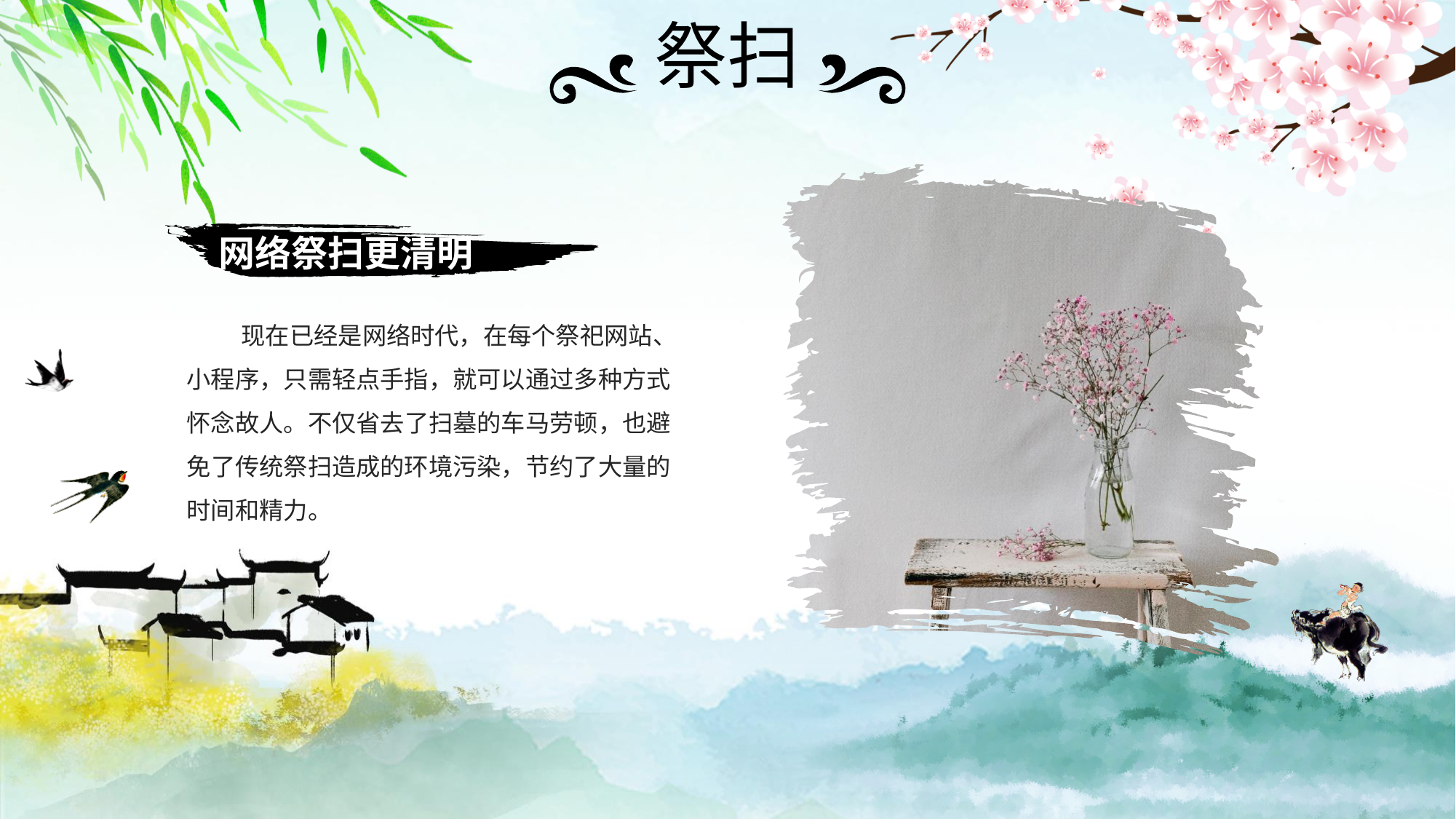

祭扫

网络祭扫更清明
现在已经是网络时代，在每个祭祀网站、小程序，只需轻点手指，就可以通过多种方式怀念故人。不仅省去了扫墓的车马劳顿，也避免了传统祭扫造成的环境污染，节约了大量的时间和精力。